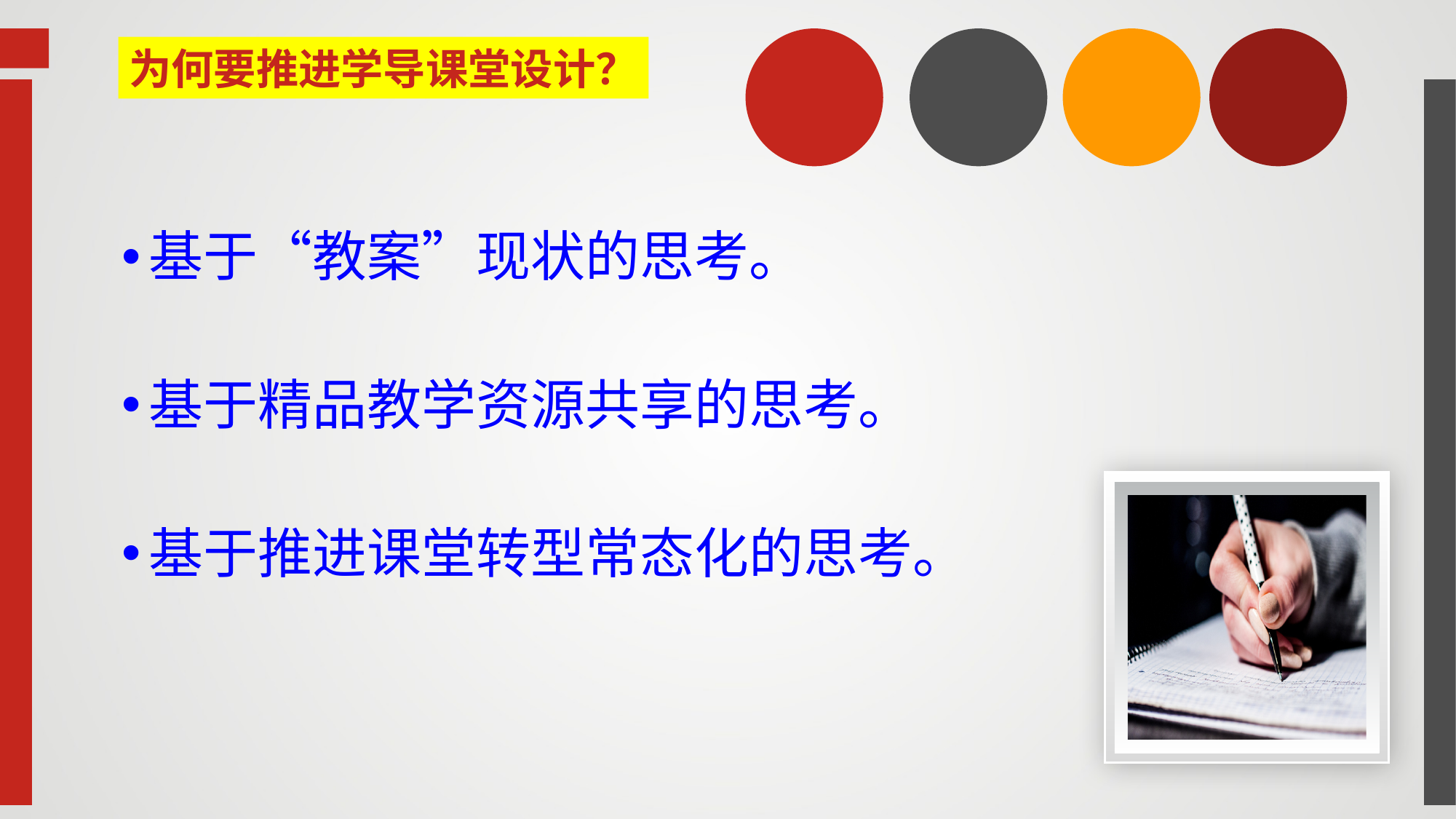

为何要推进学导课堂设计？

基于“教案”现状的思考。

基于精品教学资源共享的思考。

基于推进课堂转型常态化的思考。